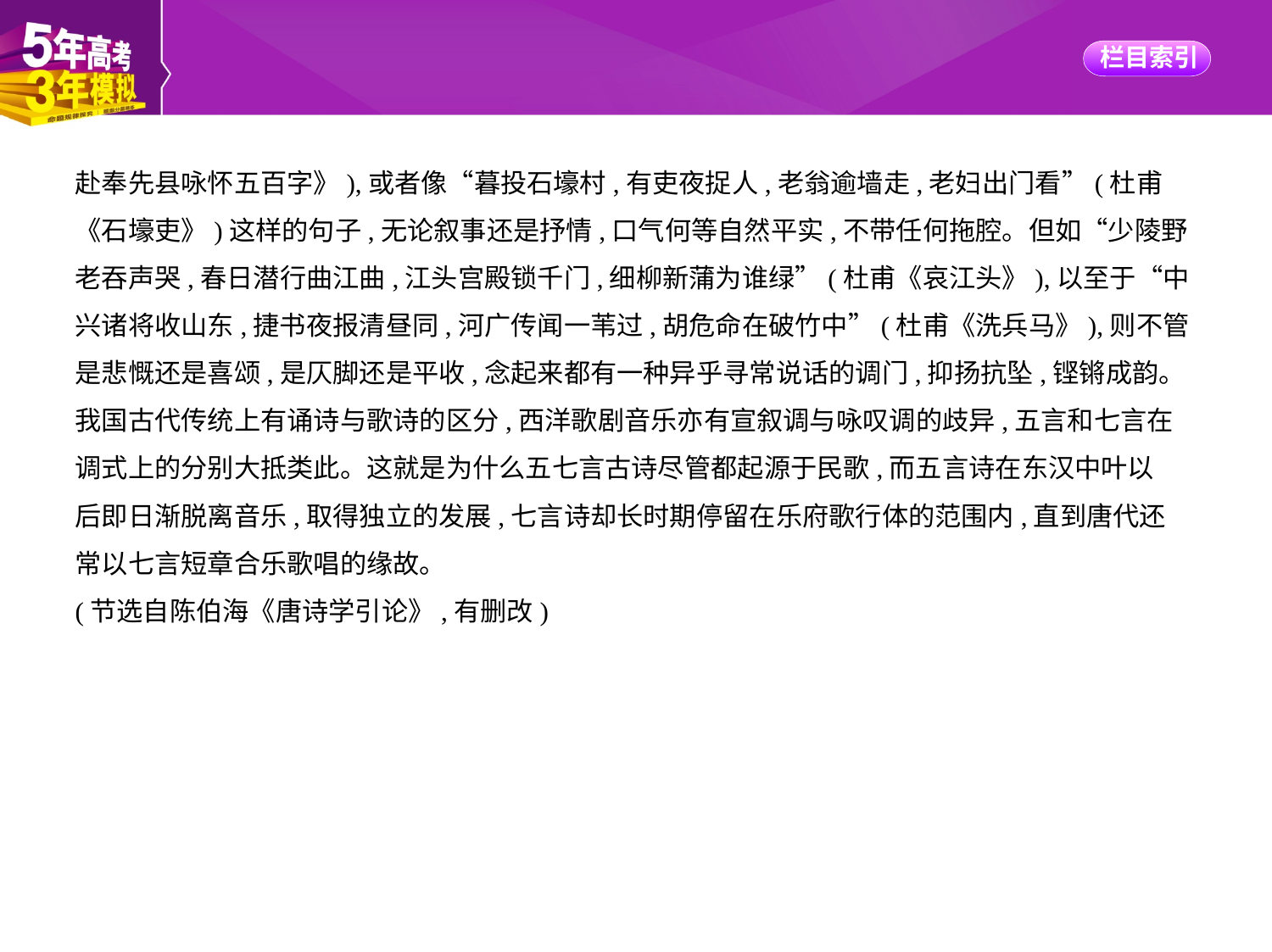

赴奉先县咏怀五百字》),或者像“暮投石壕村,有吏夜捉人,老翁逾墙走,老妇出门看”(杜甫
《石壕吏》)这样的句子,无论叙事还是抒情,口气何等自然平实,不带任何拖腔。但如“少陵野
老吞声哭,春日潜行曲江曲,江头宫殿锁千门,细柳新蒲为谁绿”(杜甫《哀江头》),以至于“中
兴诸将收山东,捷书夜报清昼同,河广传闻一苇过,胡危命在破竹中”(杜甫《洗兵马》),则不管
是悲慨还是喜颂,是仄脚还是平收,念起来都有一种异乎寻常说话的调门,抑扬抗坠,铿锵成韵。
我国古代传统上有诵诗与歌诗的区分,西洋歌剧音乐亦有宣叙调与咏叹调的歧异,五言和七言在
调式上的分别大抵类此。这就是为什么五七言古诗尽管都起源于民歌,而五言诗在东汉中叶以
后即日渐脱离音乐,取得独立的发展,七言诗却长时期停留在乐府歌行体的范围内,直到唐代还
常以七言短章合乐歌唱的缘故。
(节选自陈伯海《唐诗学引论》,有删改)